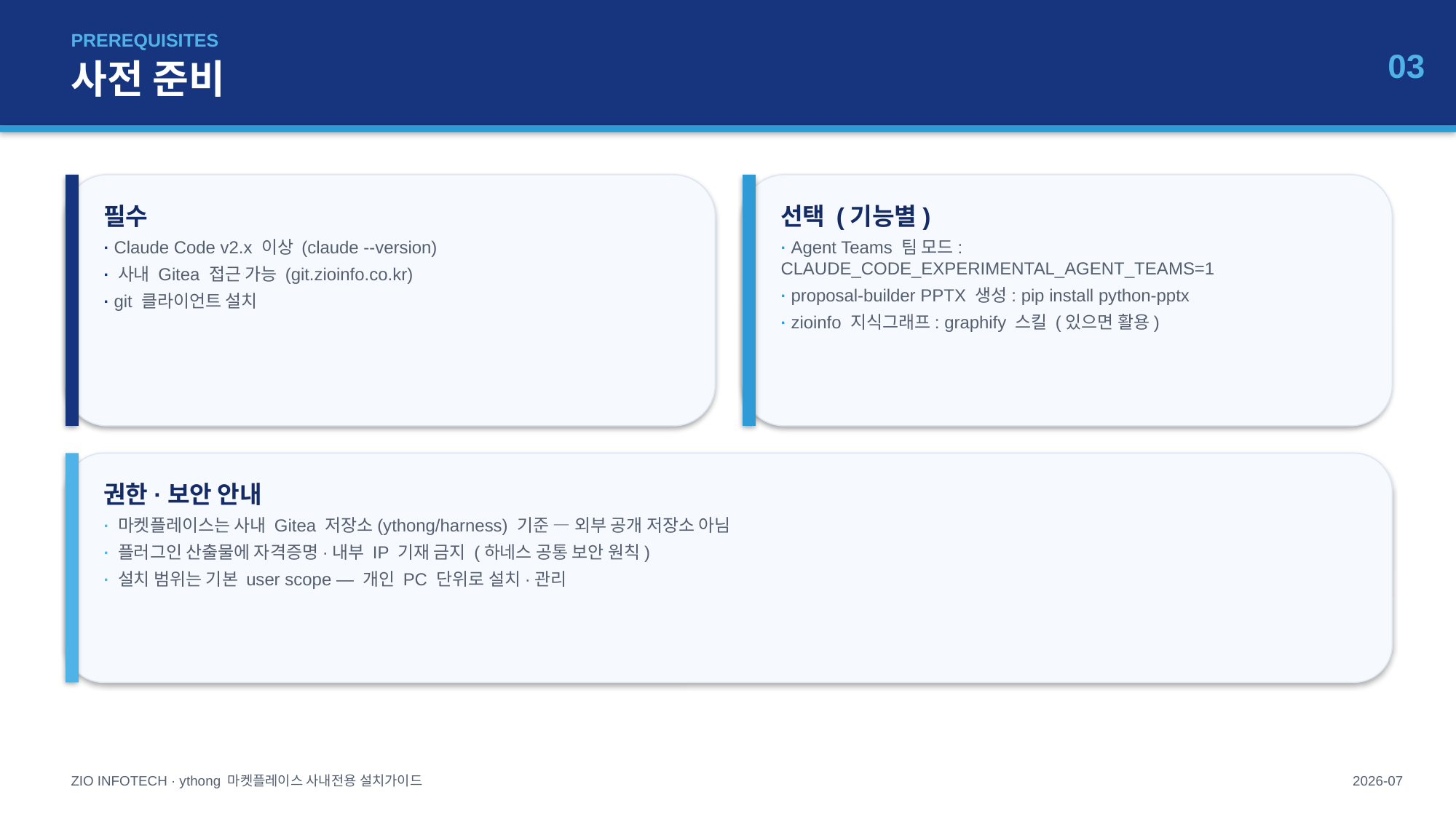

PREREQUISITES
사전 준비
03

필수
· Claude Code v2.x 이상 (claude --version)
· 사내 Gitea 접근 가능 (git.zioinfo.co.kr)
· git 클라이언트 설치
선택 (기능별)
· Agent Teams 팀 모드: CLAUDE_CODE_EXPERIMENTAL_AGENT_TEAMS=1
· proposal-builder PPTX 생성: pip install python-pptx
· zioinfo 지식그래프: graphify 스킬 (있으면 활용)

권한·보안 안내
· 마켓플레이스는 사내 Gitea 저장소(ythong/harness) 기준 — 외부 공개 저장소 아님
· 플러그인 산출물에 자격증명·내부 IP 기재 금지 (하네스 공통 보안 원칙)
· 설치 범위는 기본 user scope — 개인 PC 단위로 설치·관리
ZIO INFOTECH · ythong 마켓플레이스 사내전용 설치가이드
2026-07